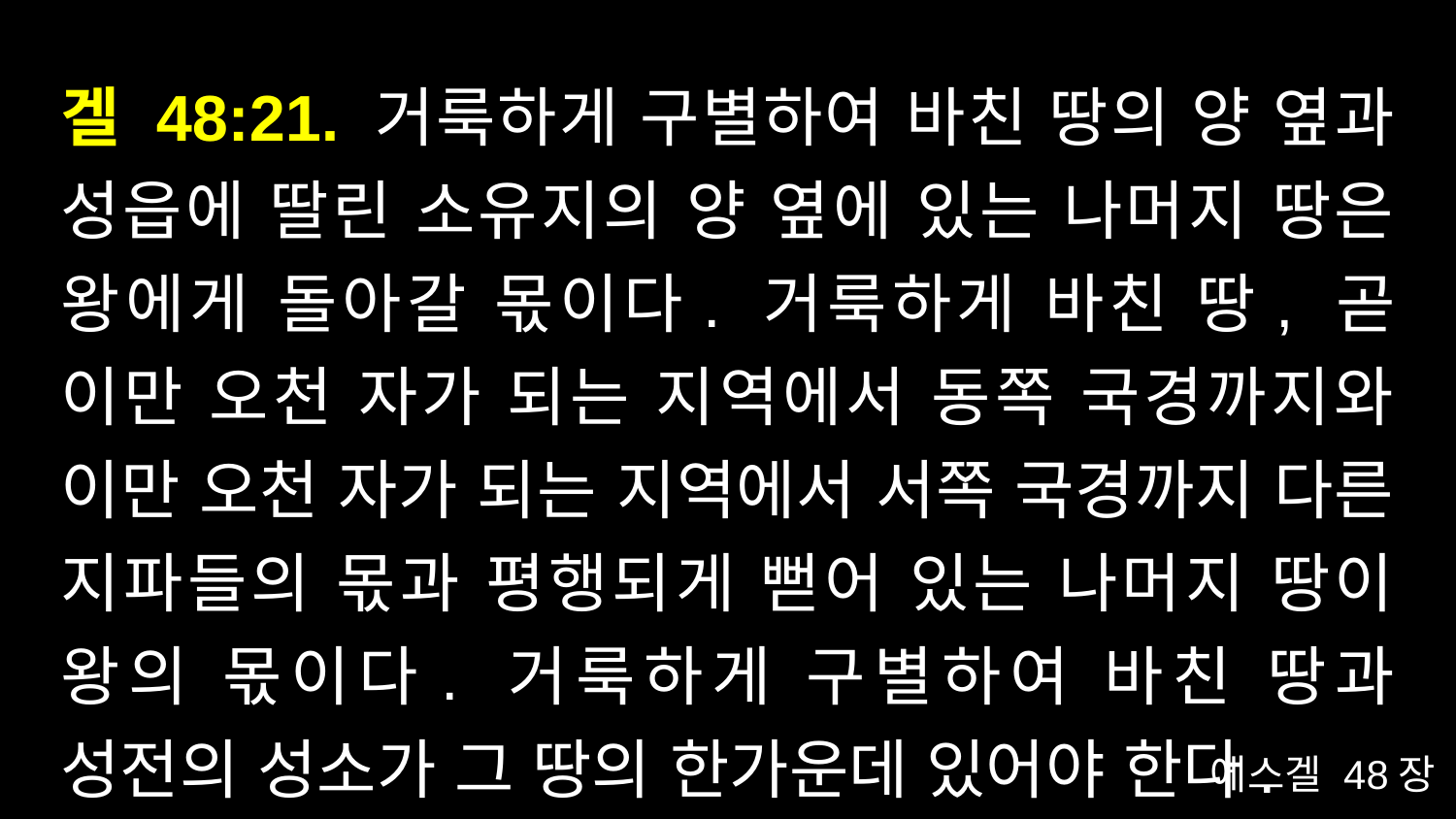

# 겔 48:21. 거룩하게 구별하여 바친 땅의 양 옆과 성읍에 딸린 소유지의 양 옆에 있는 나머지 땅은 왕에게 돌아갈 몫이다. 거룩하게 바친 땅, 곧 이만 오천 자가 되는 지역에서 동쪽 국경까지와 이만 오천 자가 되는 지역에서 서쪽 국경까지 다른 지파들의 몫과 평행되게 뻗어 있는 나머지 땅이 왕의 몫이다. 거룩하게 구별하여 바친 땅과 성전의 성소가 그 땅의 한가운데 있어야 한다.
에스겔 48장